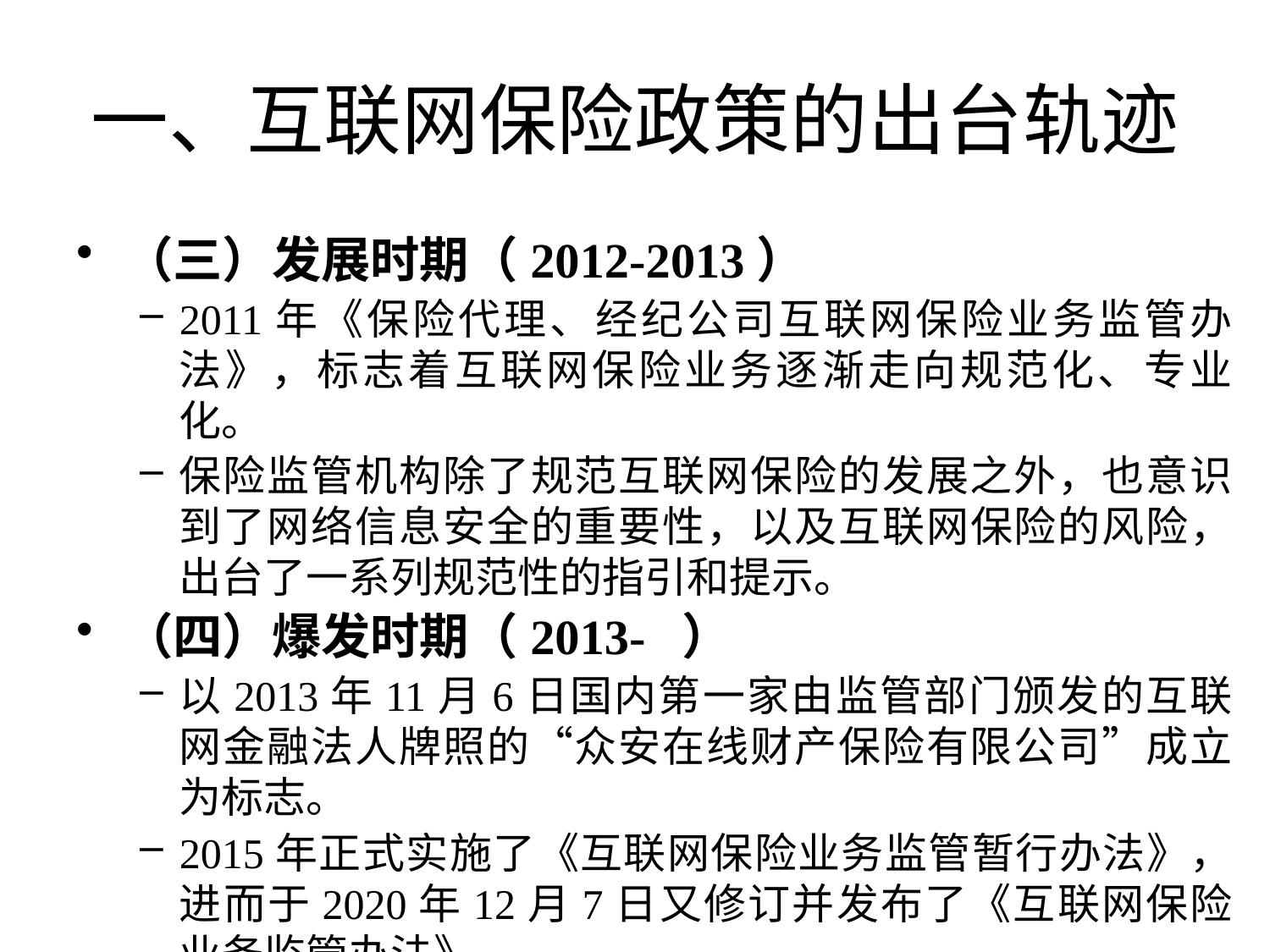

# 一、互联网保险政策的出台轨迹
（三）发展时期（2012-2013）
2011年《保险代理、经纪公司互联网保险业务监管办法》，标志着互联网保险业务逐渐走向规范化、专业化。
保险监管机构除了规范互联网保险的发展之外，也意识到了网络信息安全的重要性，以及互联网保险的风险，出台了一系列规范性的指引和提示。
（四）爆发时期（2013-  ）
以2013年11月6日国内第一家由监管部门颁发的互联网金融法人牌照的“众安在线财产保险有限公司”成立为标志。
2015年正式实施了《互联网保险业务监管暂行办法》，进而于2020年12月7日又修订并发布了《互联网保险业务监管办法》。